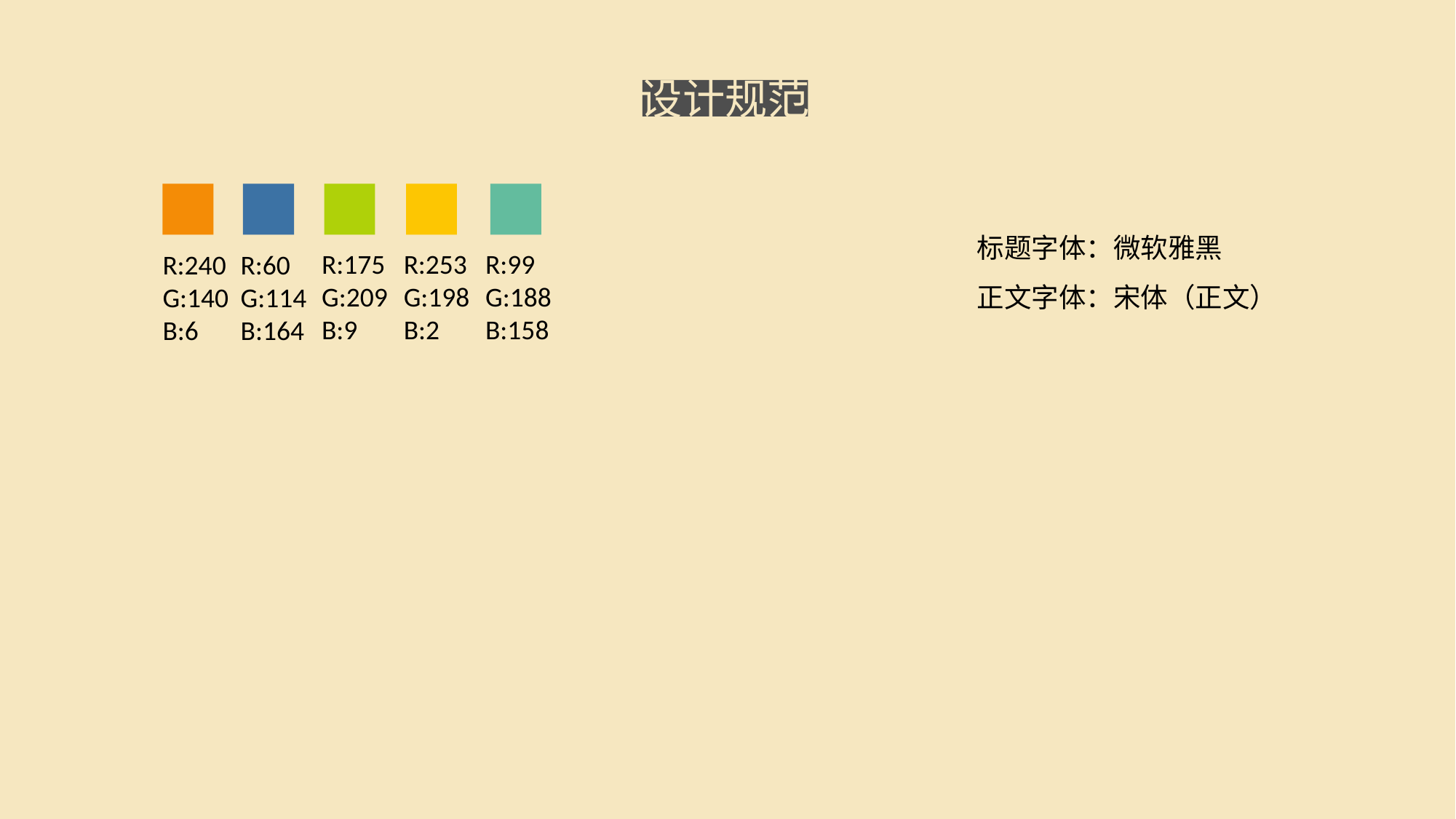

设计规范

标题字体：微软雅黑
正文字体：宋体（正文）
R:253
G:198
B:2
R:99
G:188
B:158
R:175
G:209
B:9
R:240
G:140
B:6
R:60
G:114
B:164